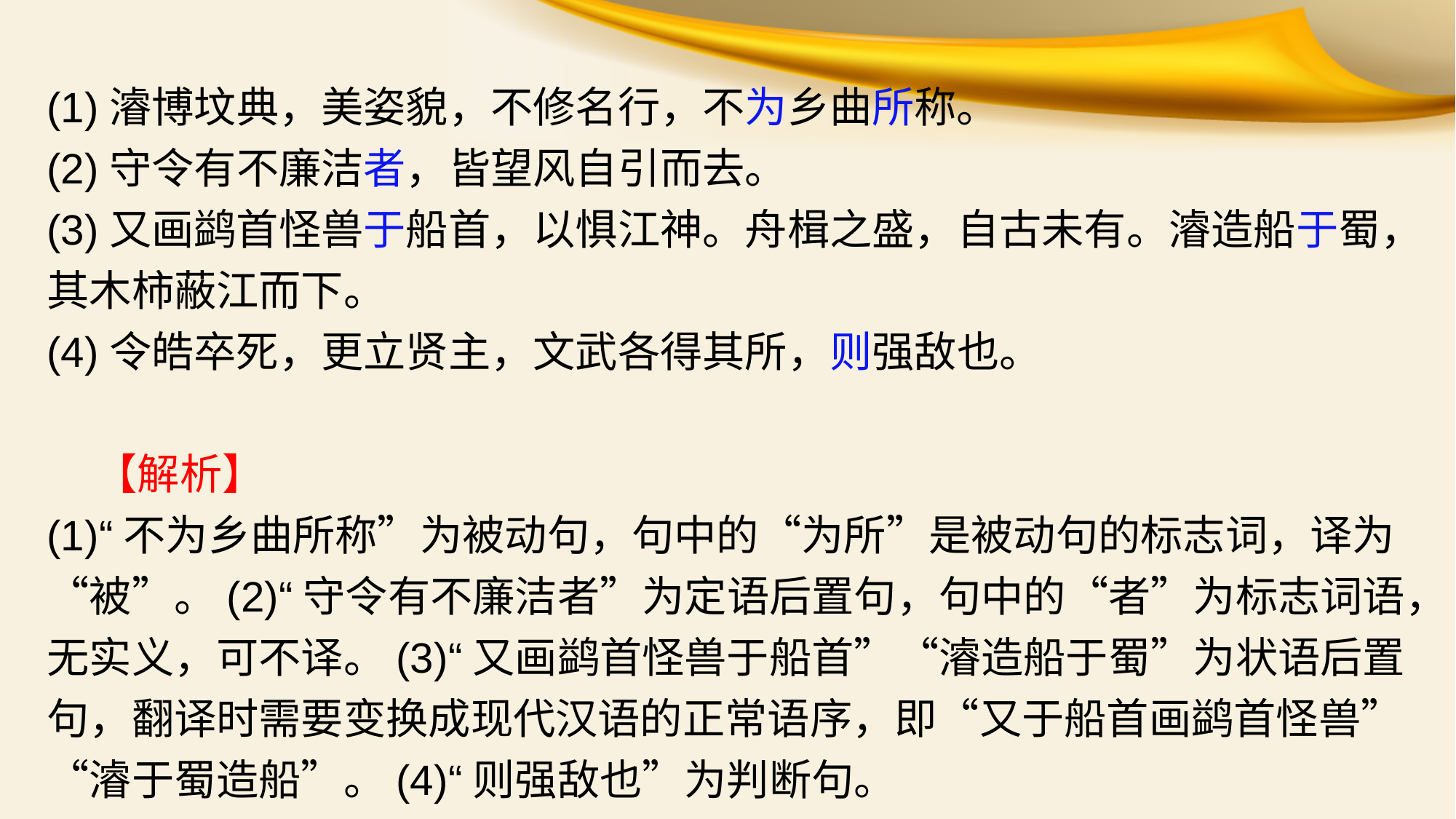

(1)濬博坟典，美姿貌，不修名行，不为乡曲所称。
(2)守令有不廉洁者，皆望风自引而去。
(3)又画鹢首怪兽于船首，以惧江神。舟楫之盛，自古未有。濬造船于蜀，其木柿蔽江而下。
(4)令皓卒死，更立贤主，文武各得其所，则强敌也。

    【解析】
(1)“不为乡曲所称”为被动句，句中的“为所”是被动句的标志词，译为“被”。(2)“守令有不廉洁者”为定语后置句，句中的“者”为标志词语，无实义，可不译。(3)“又画鹢首怪兽于船首”“濬造船于蜀”为状语后置句，翻译时需要变换成现代汉语的正常语序，即“又于船首画鹢首怪兽”“濬于蜀造船”。(4)“则强敌也”为判断句。